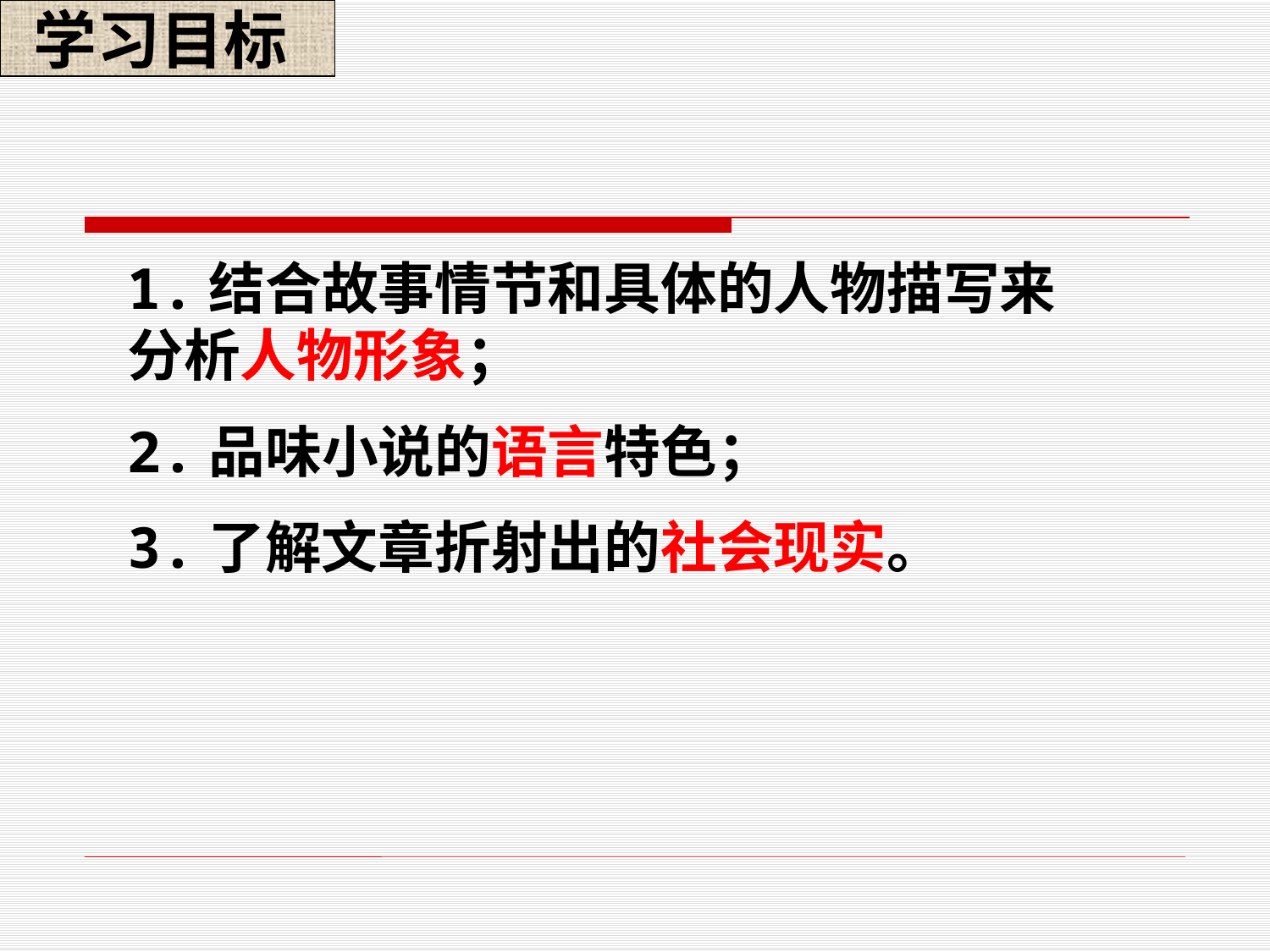

学习目标
1.结合故事情节和具体的人物描写来分析人物形象；
2.品味小说的语言特色；
3.了解文章折射出的社会现实。